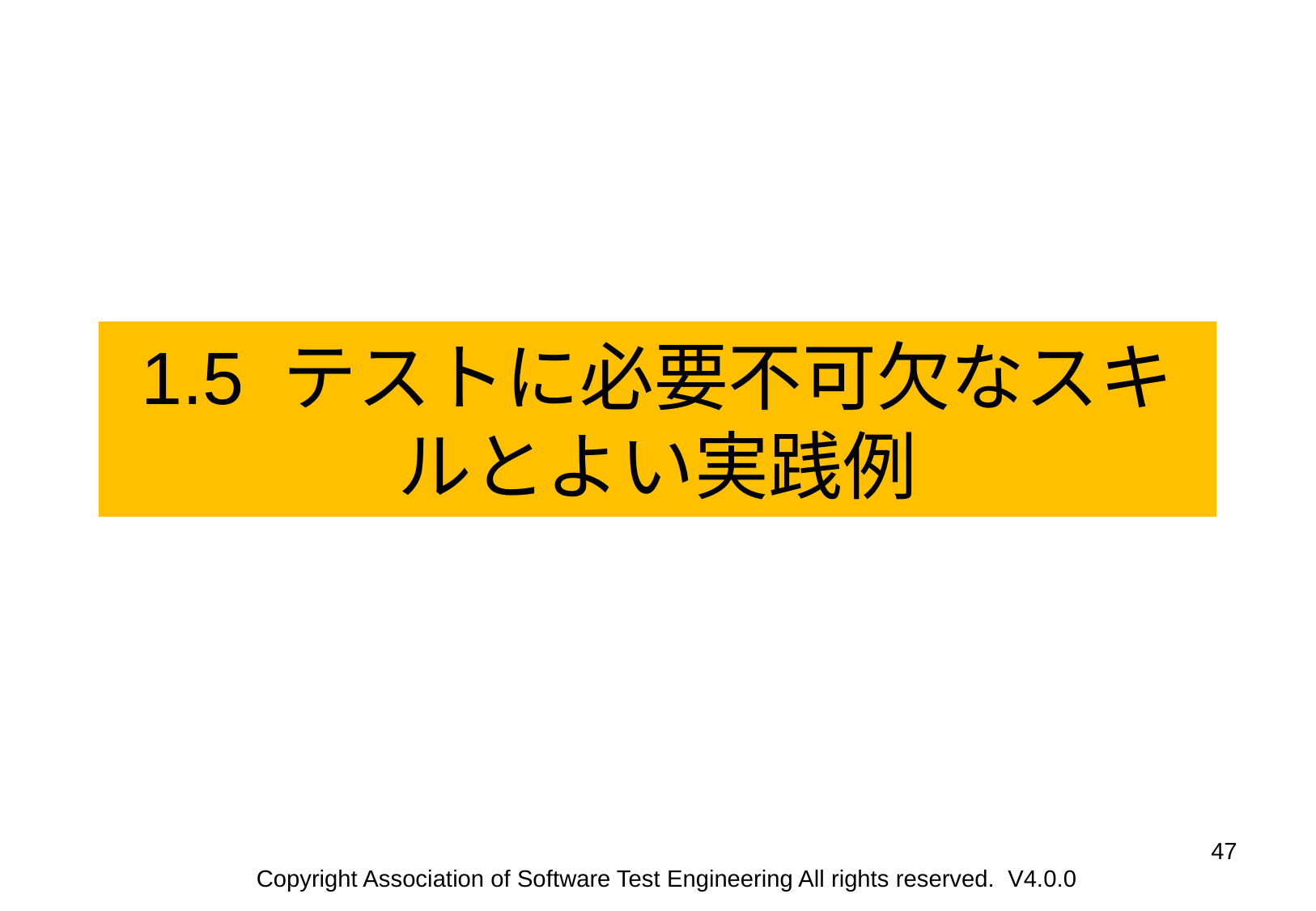

1.5 テストに必要不可欠なスキルとよい実践例
47
Copyright Association of Software Test Engineering All rights reserved.  V4.0.0